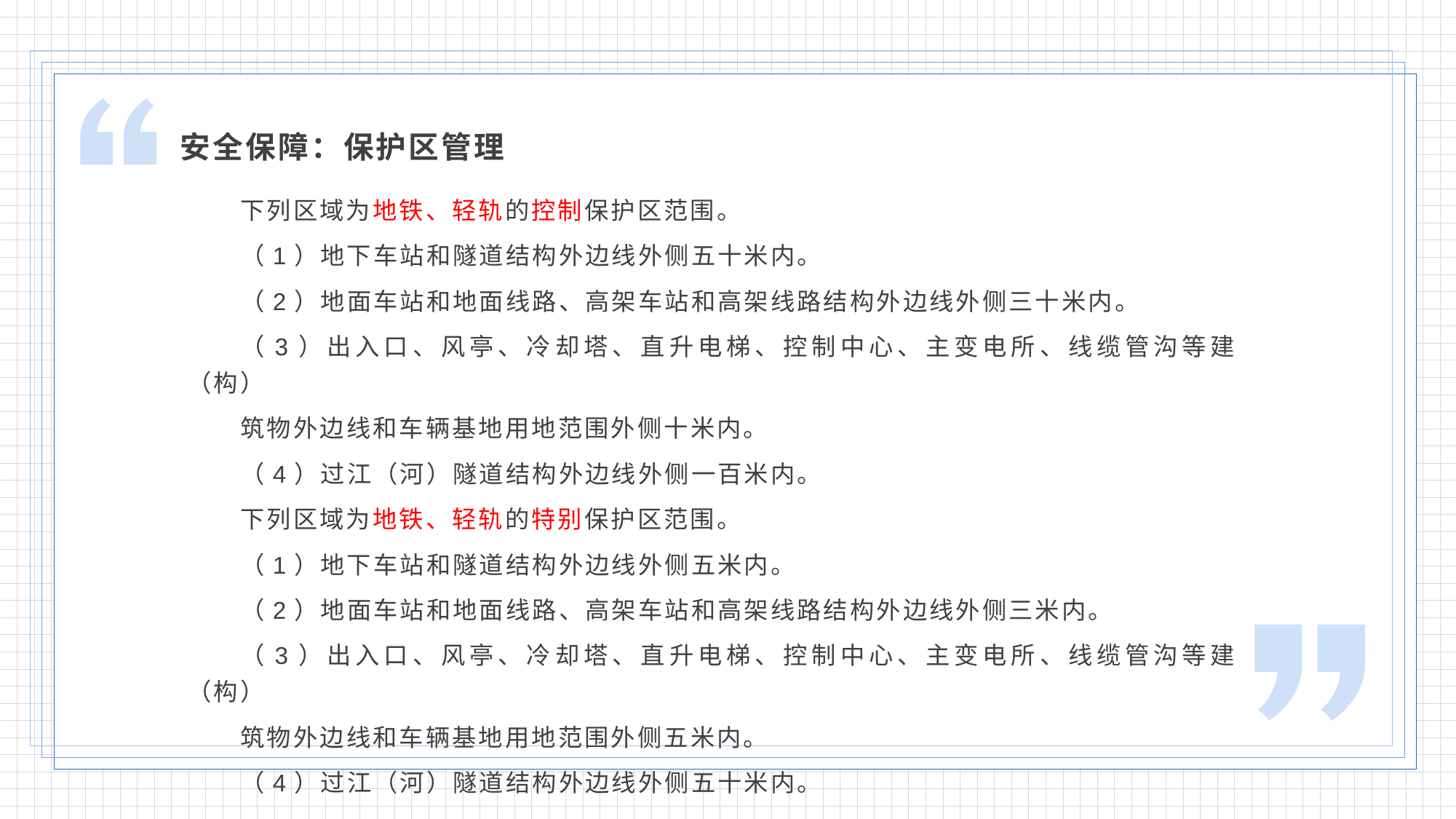

安全保障：保护区管理

下列区域为地铁、轻轨的控制保护区范围。
（1）地下车站和隧道结构外边线外侧五十米内。
（2）地面车站和地面线路、高架车站和高架线路结构外边线外侧三十米内。
（3）出入口、风亭、冷却塔、直升电梯、控制中心、主变电所、线缆管沟等建（构）
筑物外边线和车辆基地用地范围外侧十米内。
（4）过江（河）隧道结构外边线外侧一百米内。
下列区域为地铁、轻轨的特别保护区范围。
（1）地下车站和隧道结构外边线外侧五米内。
（2）地面车站和地面线路、高架车站和高架线路结构外边线外侧三米内。
（3）出入口、风亭、冷却塔、直升电梯、控制中心、主变电所、线缆管沟等建（构）
筑物外边线和车辆基地用地范围外侧五米内。
（4）过江（河）隧道结构外边线外侧五十米内。